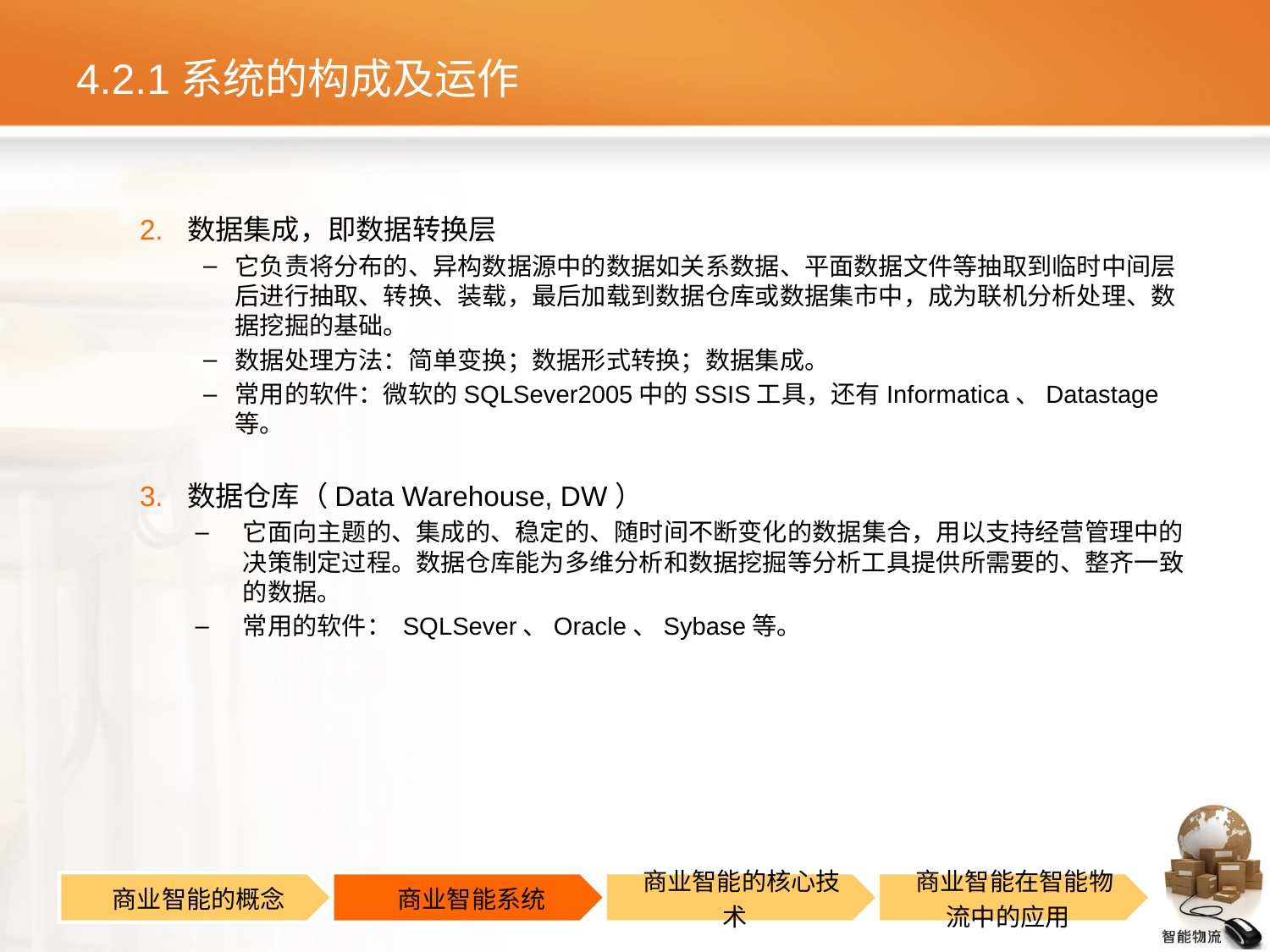

# 4.2.1系统的构成及运作

数据集成，即数据转换层
它负责将分布的、异构数据源中的数据如关系数据、平面数据文件等抽取到临时中间层后进行抽取、转换、装载，最后加载到数据仓库或数据集市中，成为联机分析处理、数据挖掘的基础。
数据处理方法：简单变换；数据形式转换；数据集成。
常用的软件：微软的SQLSever2005中的SSIS工具，还有Informatica、Datastage等。

数据仓库（Data Warehouse, DW）
它面向主题的、集成的、稳定的、随时间不断变化的数据集合，用以支持经营管理中的决策制定过程。数据仓库能为多维分析和数据挖掘等分析工具提供所需要的、整齐一致的数据。
常用的软件： SQLSever、Oracle、Sybase等。